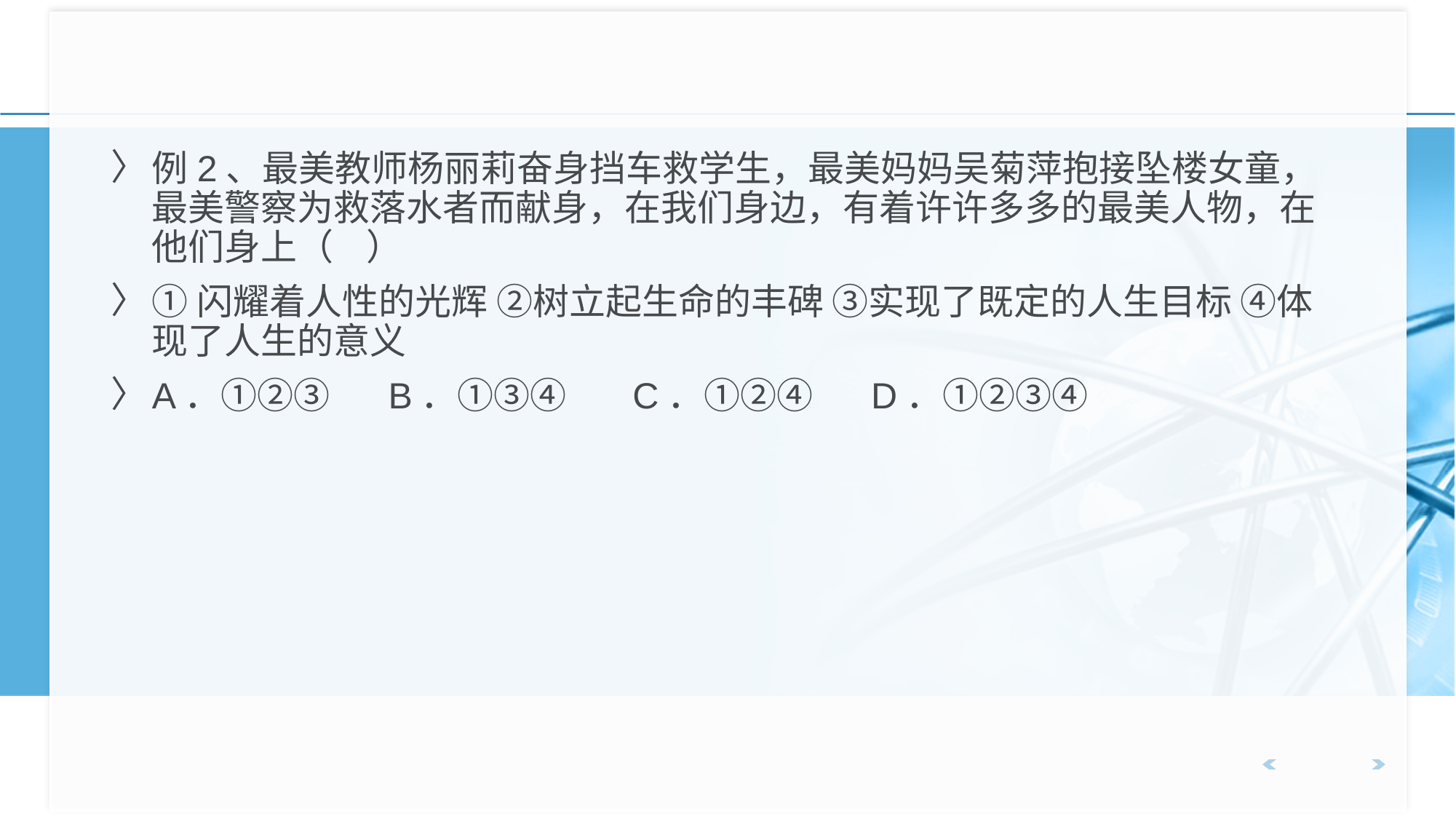

例2、最美教师杨丽莉奋身挡车救学生，最美妈妈吴菊萍抱接坠楼女童，最美警察为救落水者而献身，在我们身边，有着许许多多的最美人物，在他们身上（    ）
①闪耀着人性的光辉 ②树立起生命的丰碑 ③实现了既定的人生目标 ④体现了人生的意义
A．①②③      B．①③④       C．①②④      D．①②③④